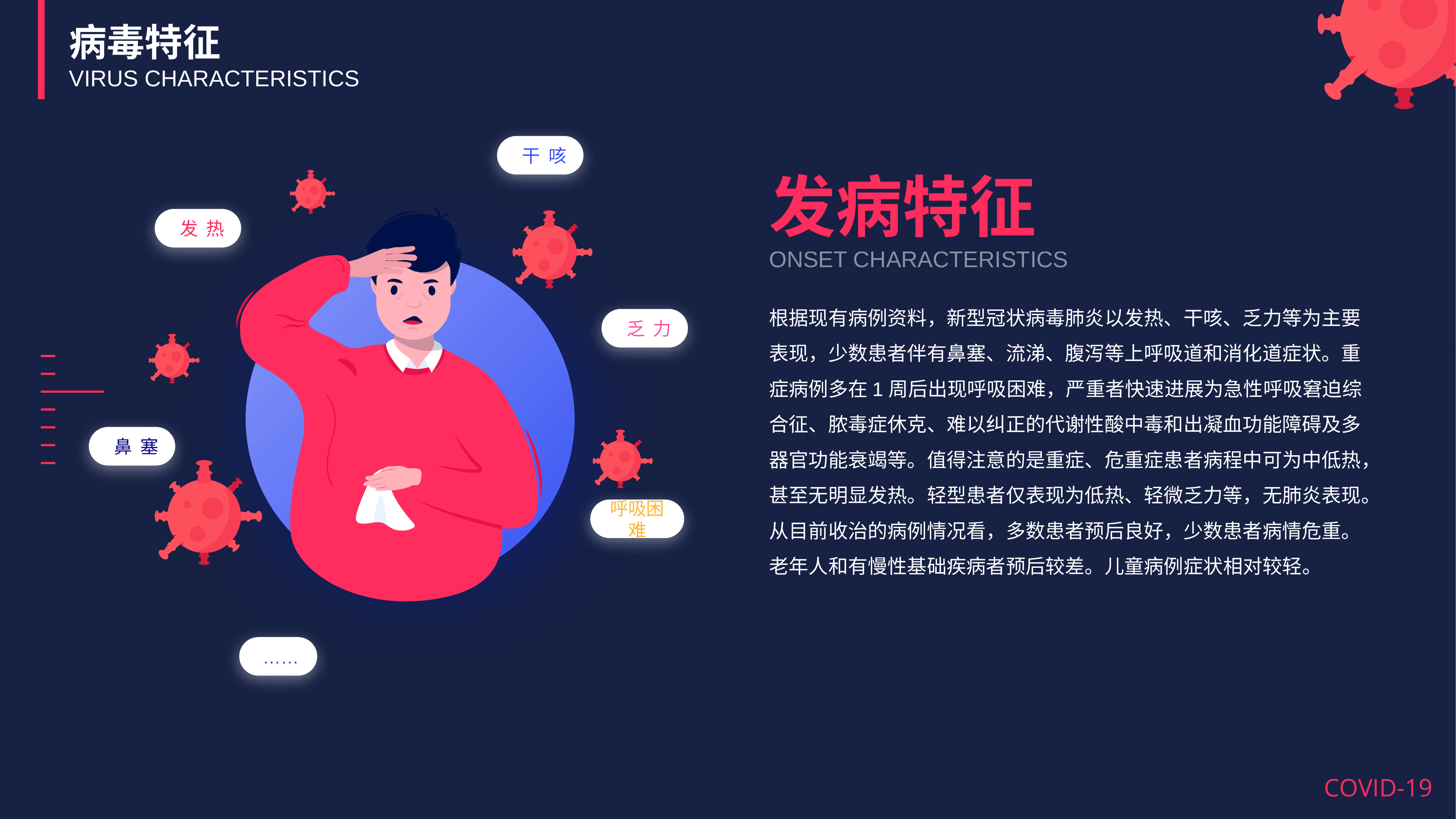

病毒特征
VIRUS CHARACTERISTICS
  干  咳
发病特征
ONSET CHARACTERISTICS

  发  热

根据现有病例资料，新型冠状病毒肺炎以发热、干咳、乏力等为主要表现，少数患者伴有鼻塞、流涕、腹泻等上呼吸道和消化道症状。重症病例多在1周后出现呼吸困难，严重者快速进展为急性呼吸窘迫综合征、脓毒症休克、难以纠正的代谢性酸中毒和出凝血功能障碍及多器官功能衰竭等。值得注意的是重症、危重症患者病程中可为中低热，甚至无明显发热。轻型患者仅表现为低热、轻微乏力等，无肺炎表现。从目前收治的病例情况看，多数患者预后良好，少数患者病情危重。老年人和有慢性基础疾病者预后较差。儿童病例症状相对较轻。
  乏  力

  鼻  塞

呼吸困难
  ……
ALL RIGHT RESERVED © 20008-2020.
Privacy Policy protected